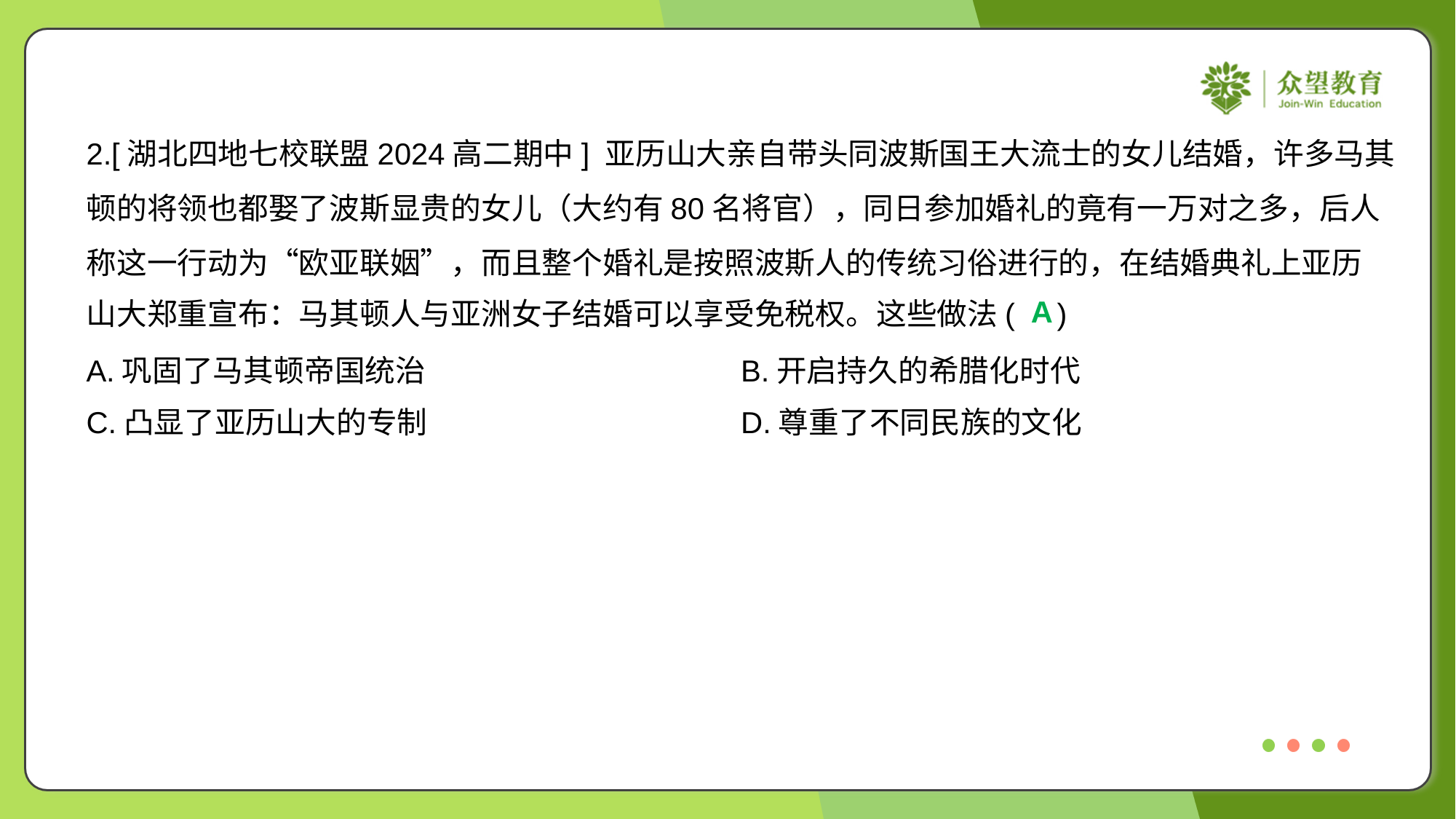

2.[湖北四地七校联盟2024高二期中] 亚历山大亲自带头同波斯国王大流士的女儿结婚，许多马其
顿的将领也都娶了波斯显贵的女儿（大约有80名将官），同日参加婚礼的竟有一万对之多，后人
称这一行动为“欧亚联姻”，而且整个婚礼是按照波斯人的传统习俗进行的，在结婚典礼上亚历
山大郑重宣布：马其顿人与亚洲女子结婚可以享受免税权。这些做法(     )
A
A.巩固了马其顿帝国统治	B.开启持久的希腊化时代
C.凸显了亚历山大的专制	D.尊重了不同民族的文化